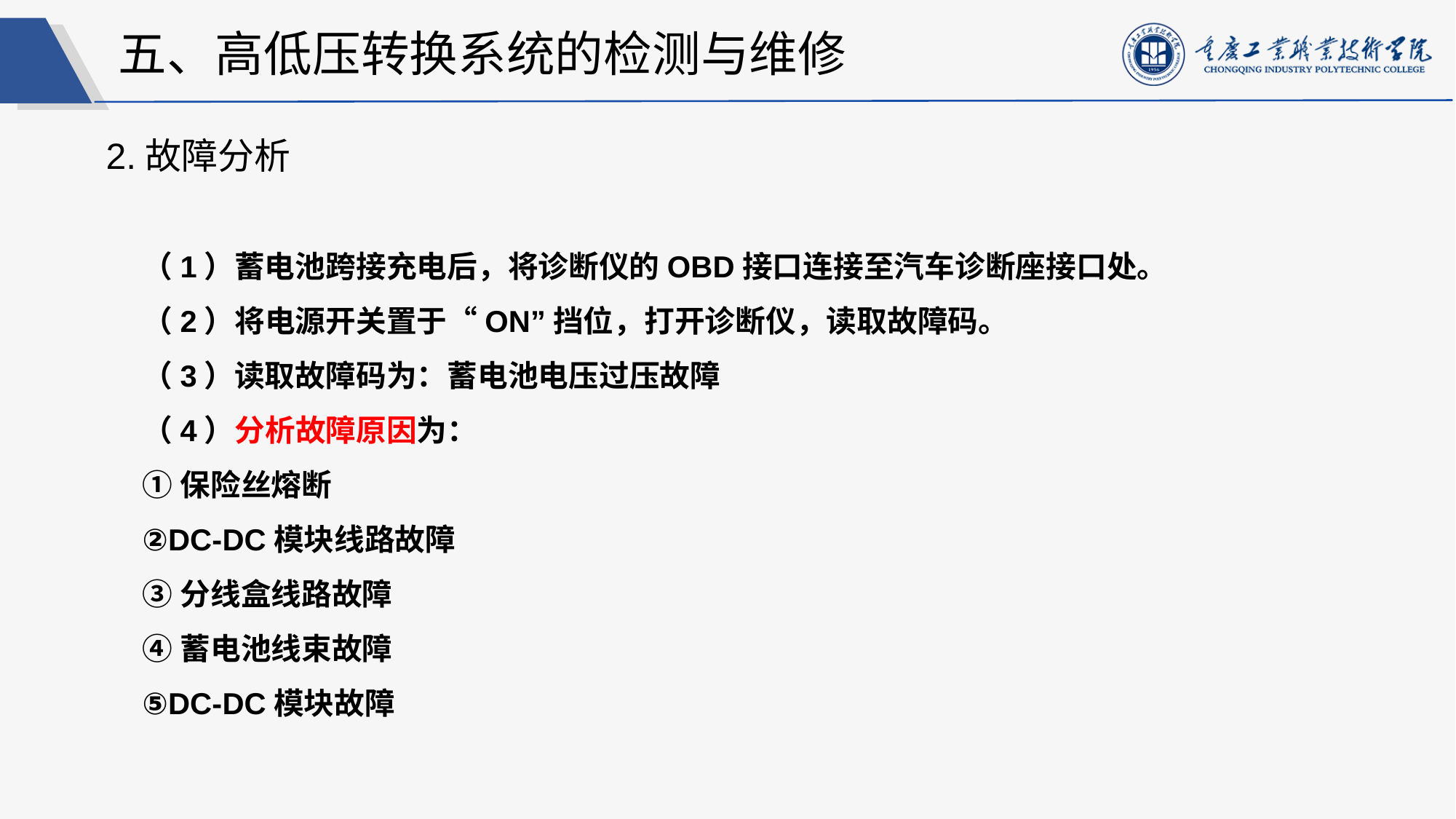

五、高低压转换系统的检测与维修
2.故障分析
（1）蓄电池跨接充电后，将诊断仪的OBD接口连接至汽车诊断座接口处。
（2）将电源开关置于“ON”挡位，打开诊断仪，读取故障码。
（3）读取故障码为：蓄电池电压过压故障
（4）分析故障原因为：
①保险丝熔断
②DC-DC模块线路故障
③分线盒线路故障
④蓄电池线束故障
⑤DC-DC模块故障